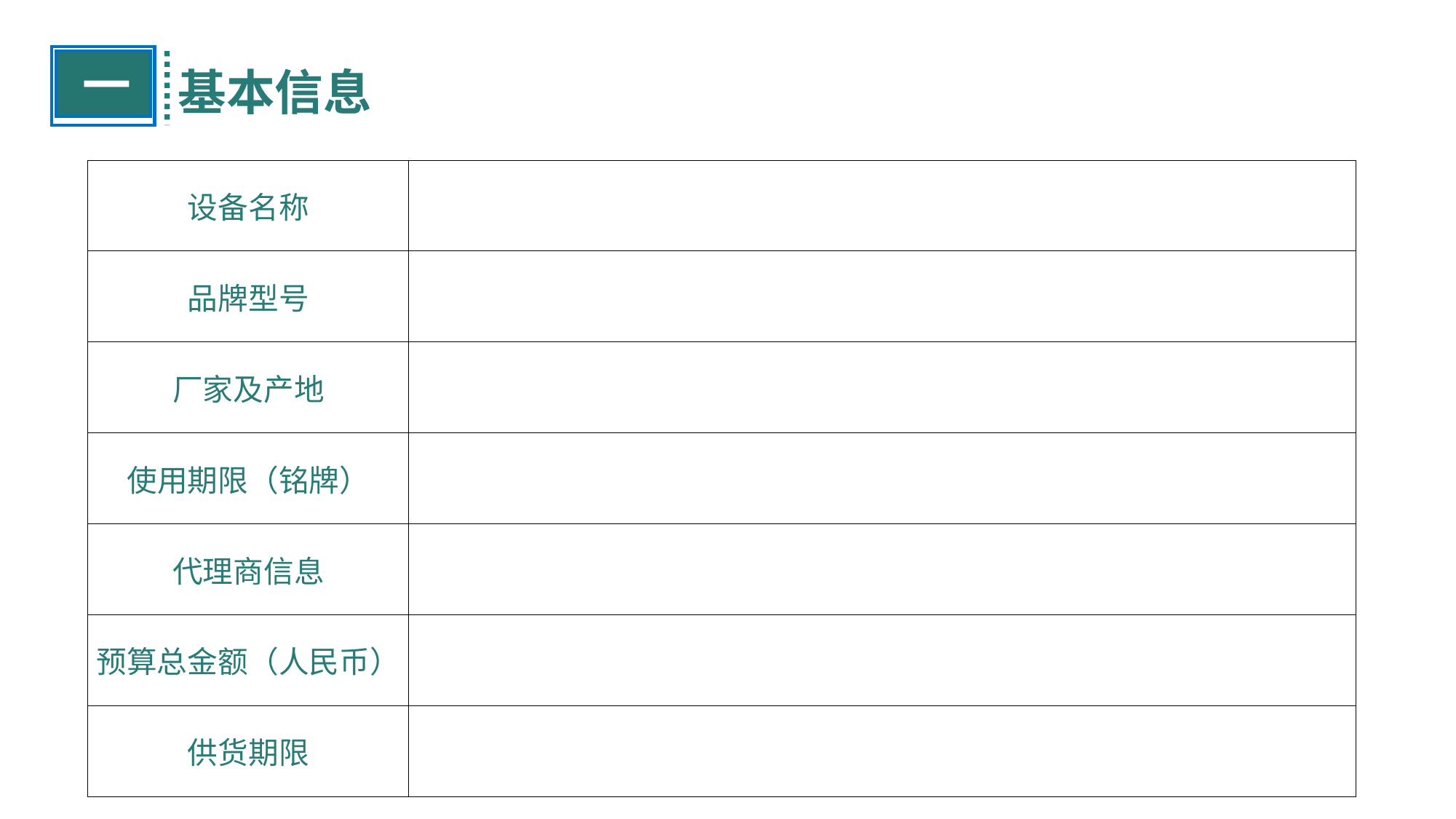

一

基本信息
| 设备名称 |  |
| --- | --- |
| 品牌型号 |  |
| 厂家及产地 |  |
| 使用期限（铭牌） |  |
| 代理商信息 |  |
| 预算总金额（人民币） |  |
| 供货期限 |  |